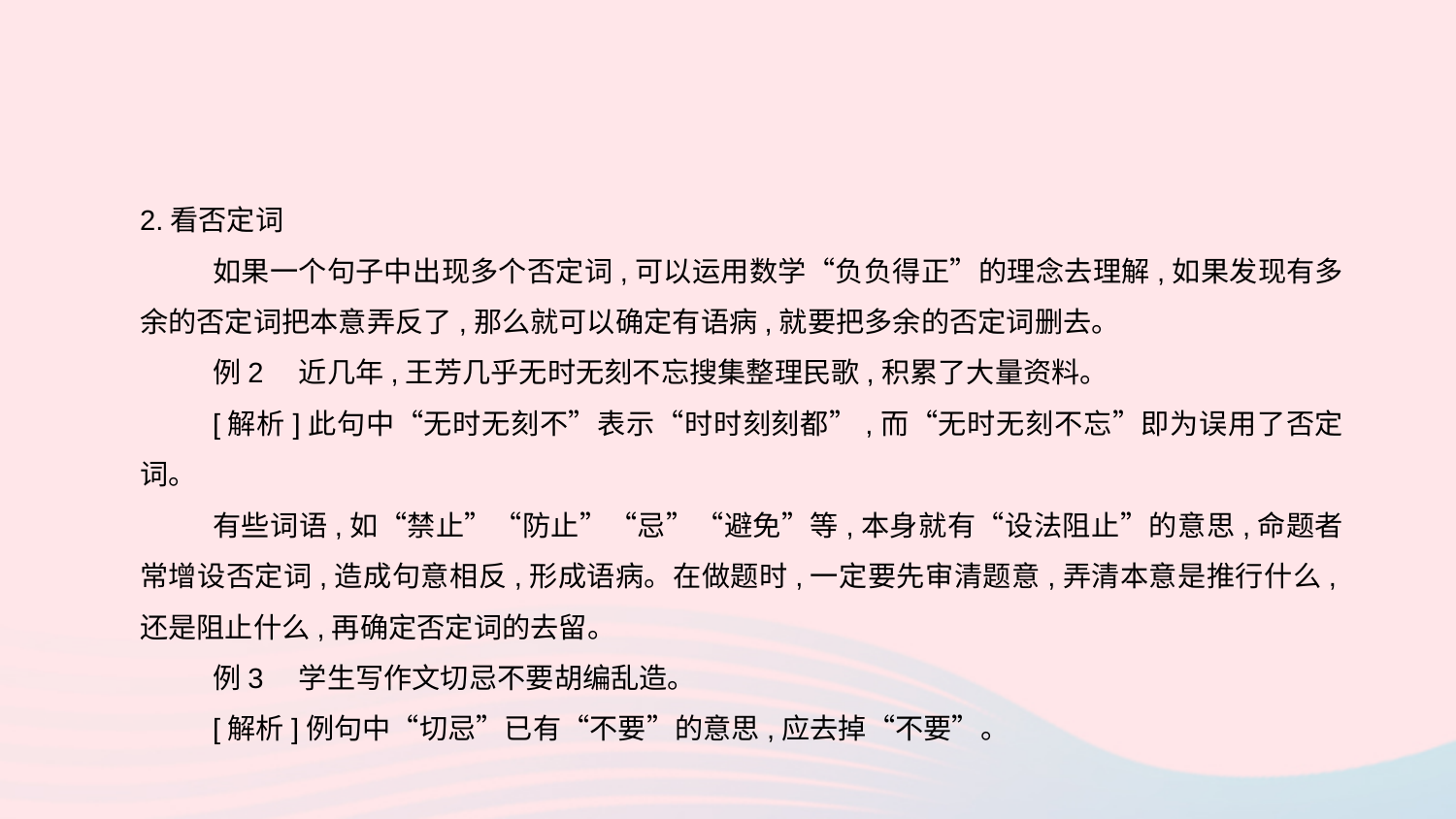

2.看否定词
如果一个句子中出现多个否定词,可以运用数学“负负得正”的理念去理解,如果发现有多余的否定词把本意弄反了,那么就可以确定有语病,就要把多余的否定词删去。
例2　近几年,王芳几乎无时无刻不忘搜集整理民歌,积累了大量资料。
[解析]此句中“无时无刻不”表示“时时刻刻都”,而“无时无刻不忘”即为误用了否定词。
有些词语,如“禁止”“防止”“忌”“避免”等,本身就有“设法阻止”的意思,命题者常增设否定词,造成句意相反,形成语病。在做题时,一定要先审清题意,弄清本意是推行什么,还是阻止什么,再确定否定词的去留。
例3　学生写作文切忌不要胡编乱造。
[解析]例句中“切忌”已有“不要”的意思,应去掉“不要”。